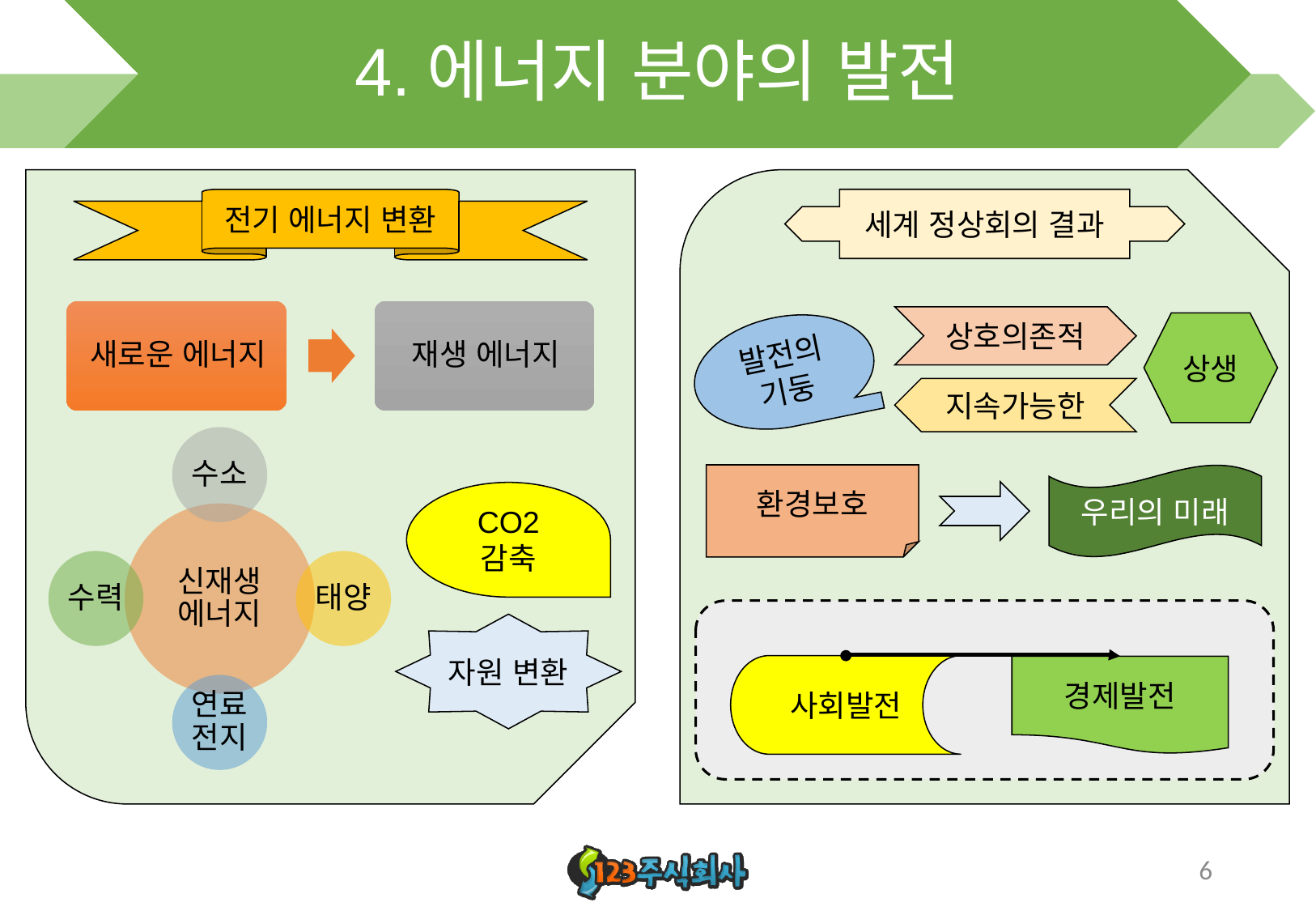

# 4.에너지 분야의 발전

전기 에너지 변환
세계 정상회의 결과
새로운 에너지

재생 에너지
상호의존적
상생
발전의 기둥
지속가능한
신재생
에너지
수소
태양
연료전지
수력
환경보호
우리의 미래

CO2
감축

자원 변환
사회발전
경제발전
6